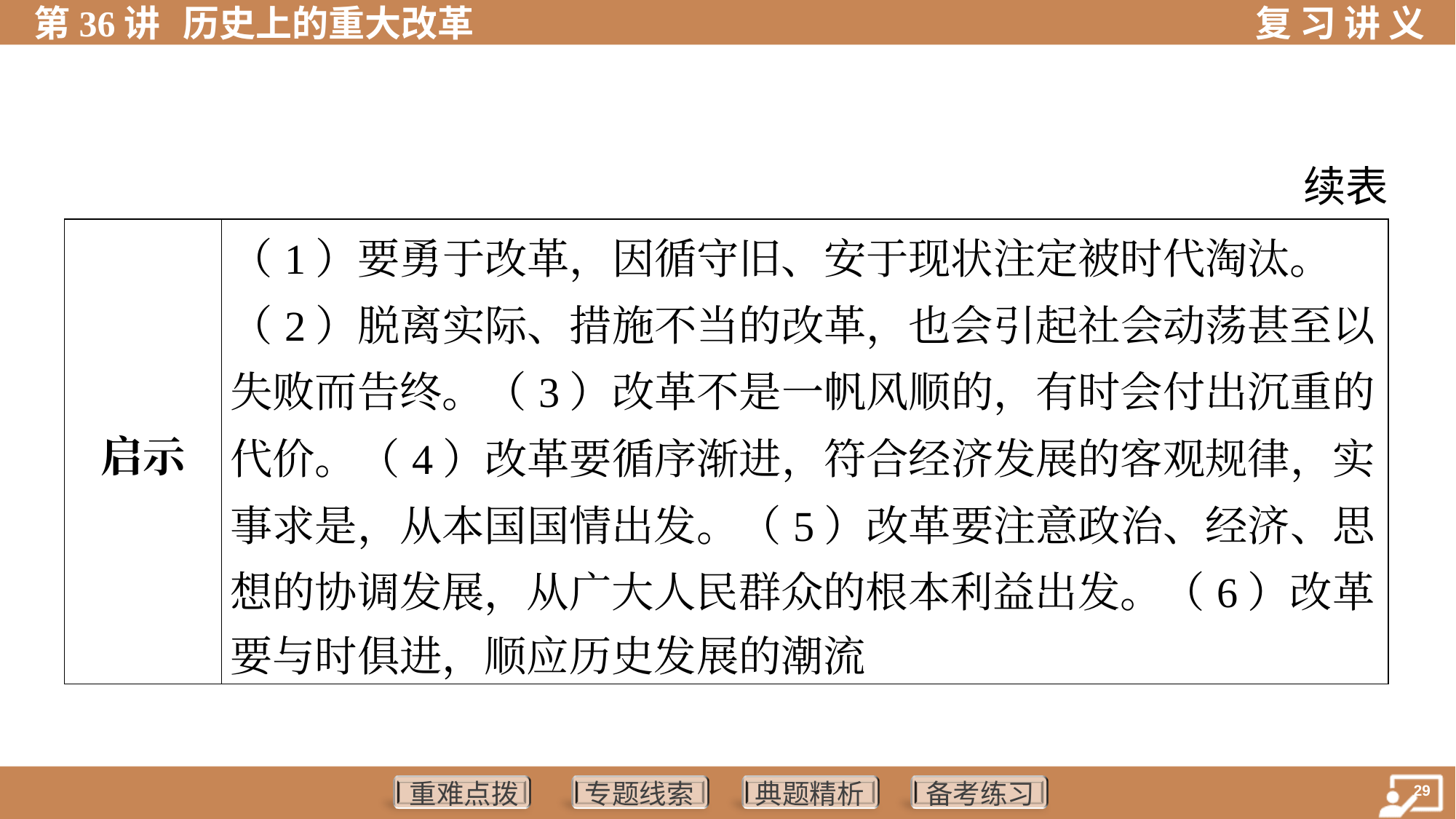

续表
| 启示 | （1）要勇于改革，因循守旧、安于现状注定被时代淘汰。 （2）脱离实际、措施不当的改革，也会引起社会动荡甚至以 失败而告终。（3）改革不是一帆风顺的，有时会付出沉重的 代价。（4）改革要循序渐进，符合经济发展的客观规律，实 事求是，从本国国情出发。（5）改革要注意政治、经济、思 想的协调发展，从广大人民群众的根本利益出发。（6）改革 要与时俱进，顺应历史发展的潮流 |
| --- | --- |